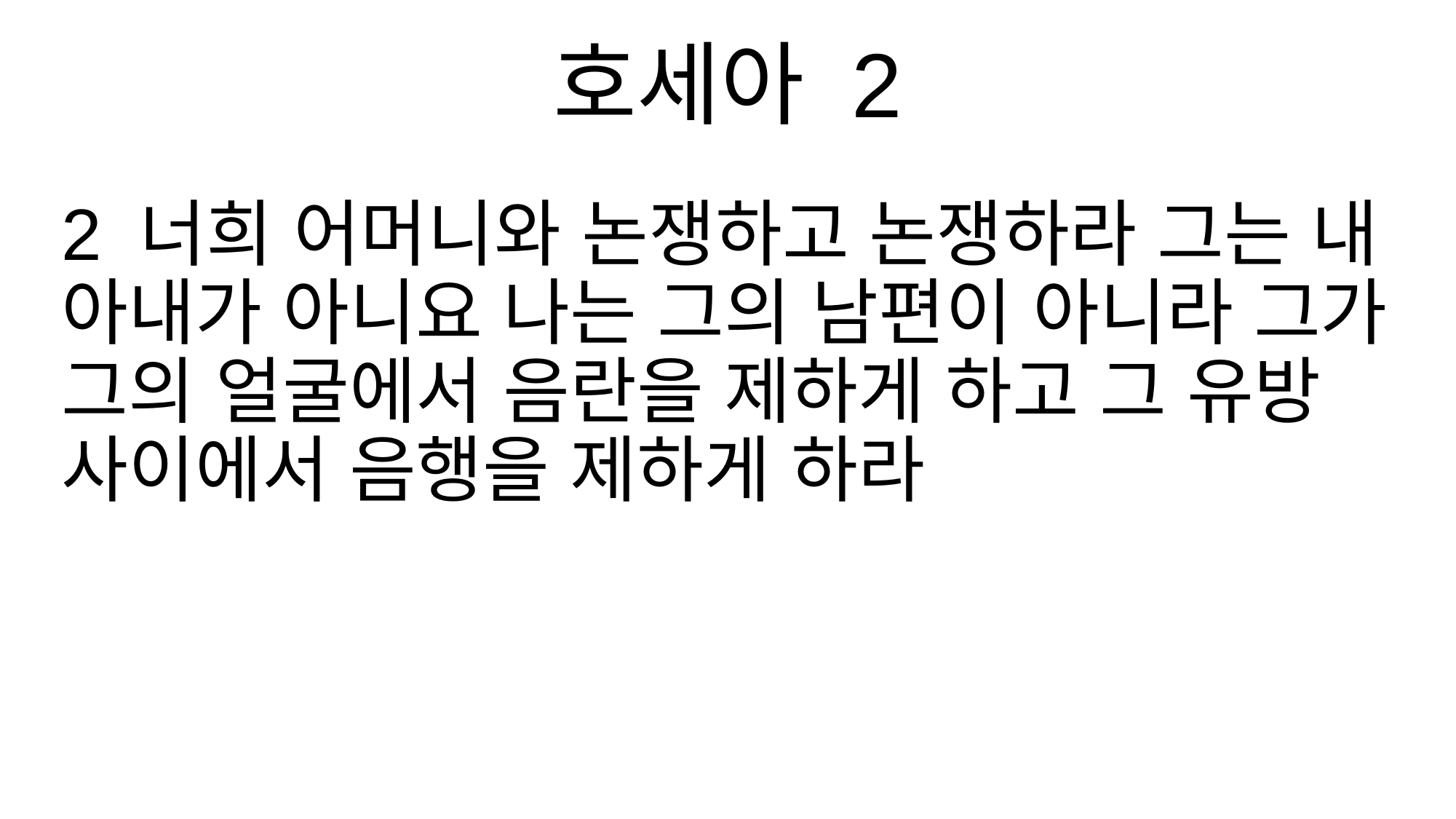

호세아 2
2 너희 어머니와 논쟁하고 논쟁하라 그는 내 아내가 아니요 나는 그의 남편이 아니라 그가 그의 얼굴에서 음란을 제하게 하고 그 유방 사이에서 음행을 제하게 하라